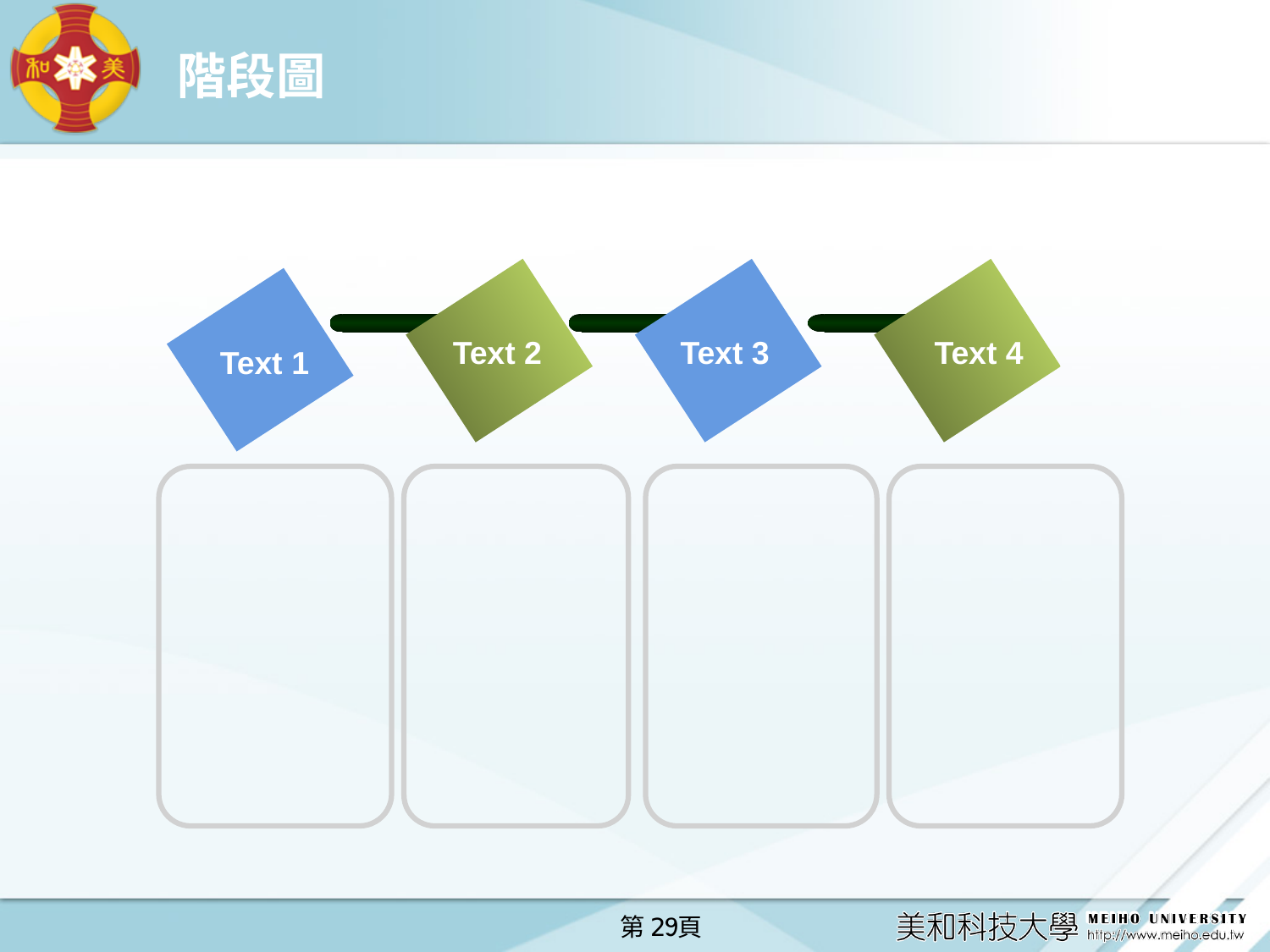

# 階段圖

Text 2
Text 3
Text 4
Text 1